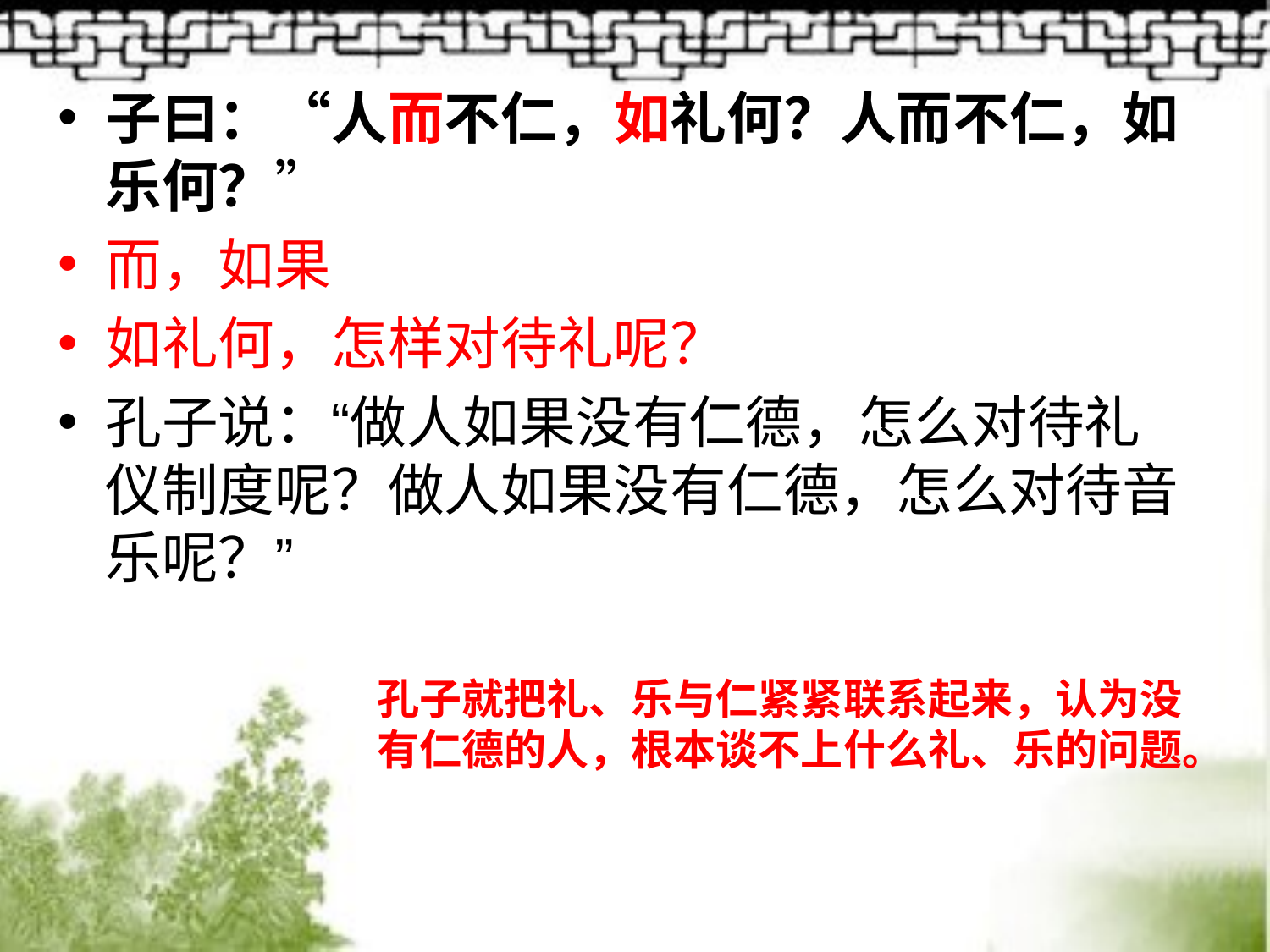

子曰：“人而不仁，如礼何？人而不仁，如乐何？”
而，如果
如礼何，怎样对待礼呢？
孔子说：“做人如果没有仁德，怎么对待礼仪制度呢？做人如果没有仁德，怎么对待音乐呢？”
孔子就把礼、乐与仁紧紧联系起来，认为没有仁德的人，根本谈不上什么礼、乐的问题。